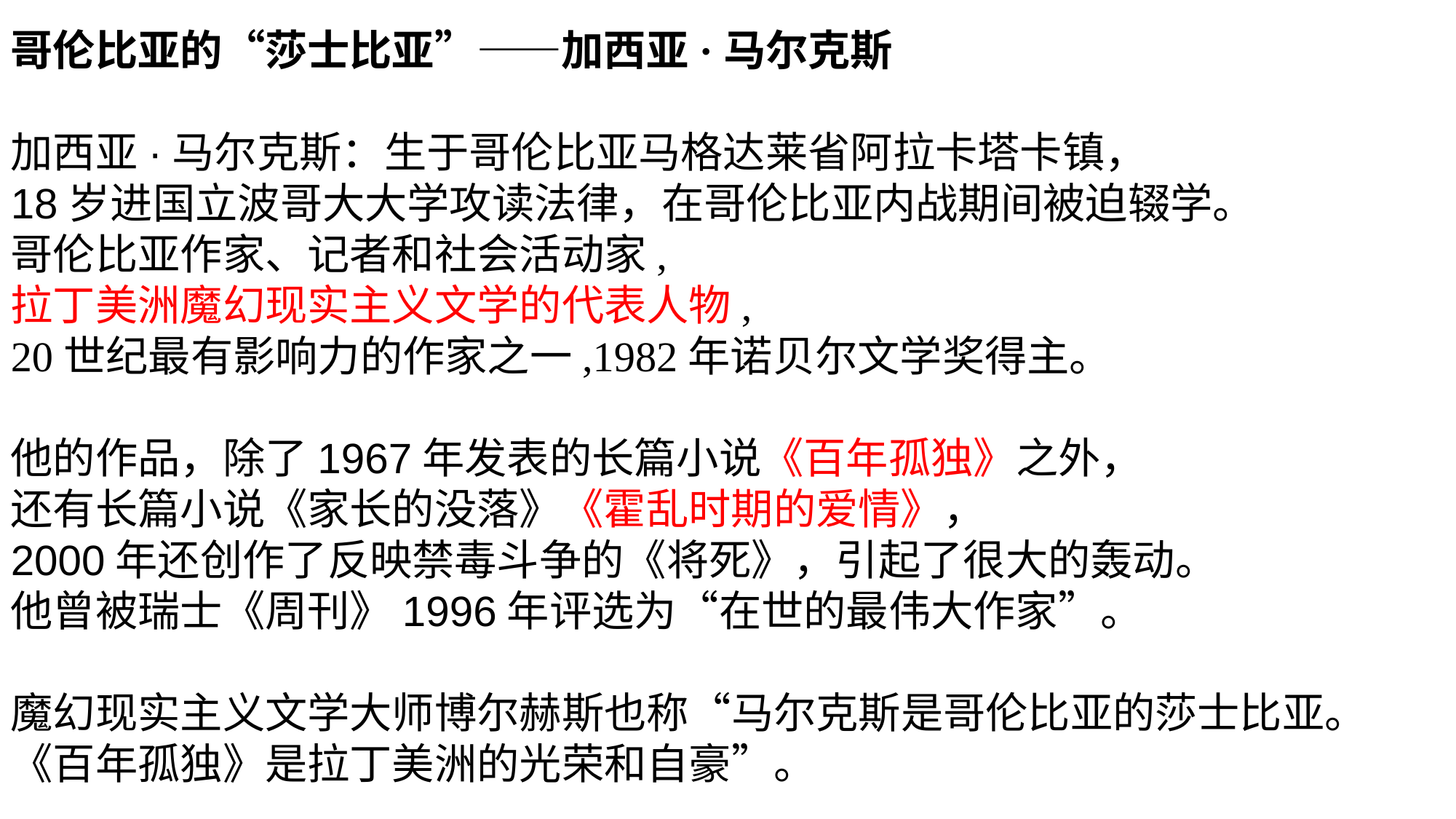

哥伦比亚的“莎士比亚”——加西亚·马尔克斯

加西亚·马尔克斯：生于哥伦比亚马格达莱省阿拉卡塔卡镇，
18岁进国立波哥大大学攻读法律，在哥伦比亚内战期间被迫辍学。
哥伦比亚作家、记者和社会活动家,
拉丁美洲魔幻现实主义文学的代表人物,
20世纪最有影响力的作家之一,1982年诺贝尔文学奖得主。

他的作品，除了1967年发表的长篇小说《百年孤独》之外，
还有长篇小说《家长的没落》《霍乱时期的爱情》，
2000年还创作了反映禁毒斗争的《将死》，引起了很大的轰动。
他曾被瑞士《周刊》1996年评选为“在世的最伟大作家”。

魔幻现实主义文学大师博尔赫斯也称“马尔克斯是哥伦比亚的莎士比亚。
《百年孤独》是拉丁美洲的光荣和自豪”。